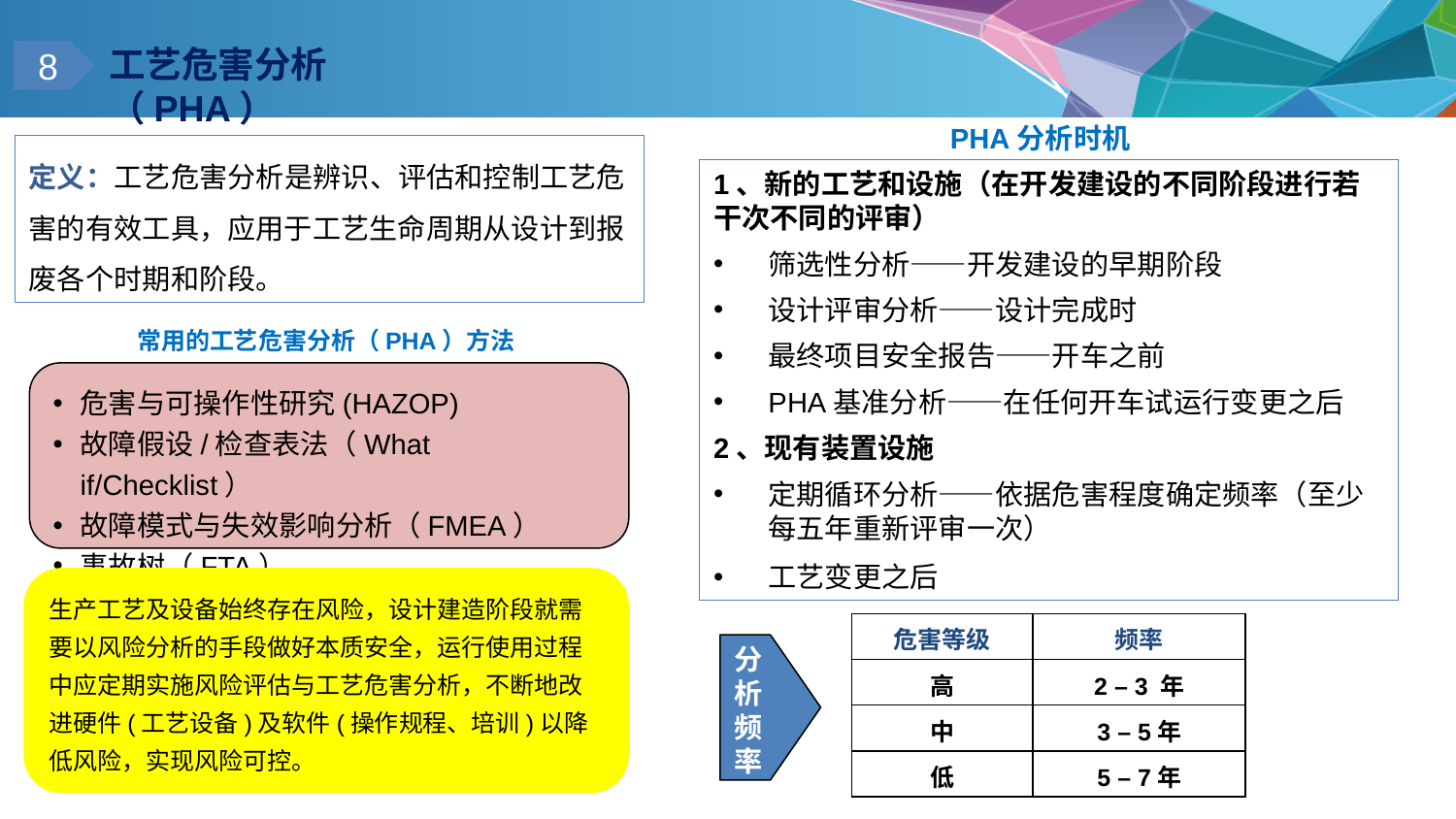

工艺危害分析（PHA）
8
PHA分析时机
定义：工艺危害分析是辨识、评估和控制工艺危害的有效工具，应用于工艺生命周期从设计到报废各个时期和阶段。
1、新的工艺和设施（在开发建设的不同阶段进行若干次不同的评审）
筛选性分析——开发建设的早期阶段
设计评审分析——设计完成时
最终项目安全报告——开车之前
PHA基准分析——在任何开车试运行变更之后
2、现有装置设施
定期循环分析——依据危害程度确定频率（至少每五年重新评审一次）
工艺变更之后
常用的工艺危害分析（PHA）方法
危害与可操作性研究(HAZOP)
故障假设/检查表法（What if/Checklist）
故障模式与失效影响分析（FMEA）
事故树（FTA）
生产工艺及设备始终存在风险，设计建造阶段就需要以风险分析的手段做好本质安全，运行使用过程中应定期实施风险评估与工艺危害分析，不断地改进硬件(工艺设备)及软件(操作规程、培训)以降低风险，实现风险可控。
| 危害等级 | 频率 |
| --- | --- |
| 高 | 2 – 3 年 |
| 中 | 3 – 5年 |
| 低 | 5 – 7年 |
分析频率